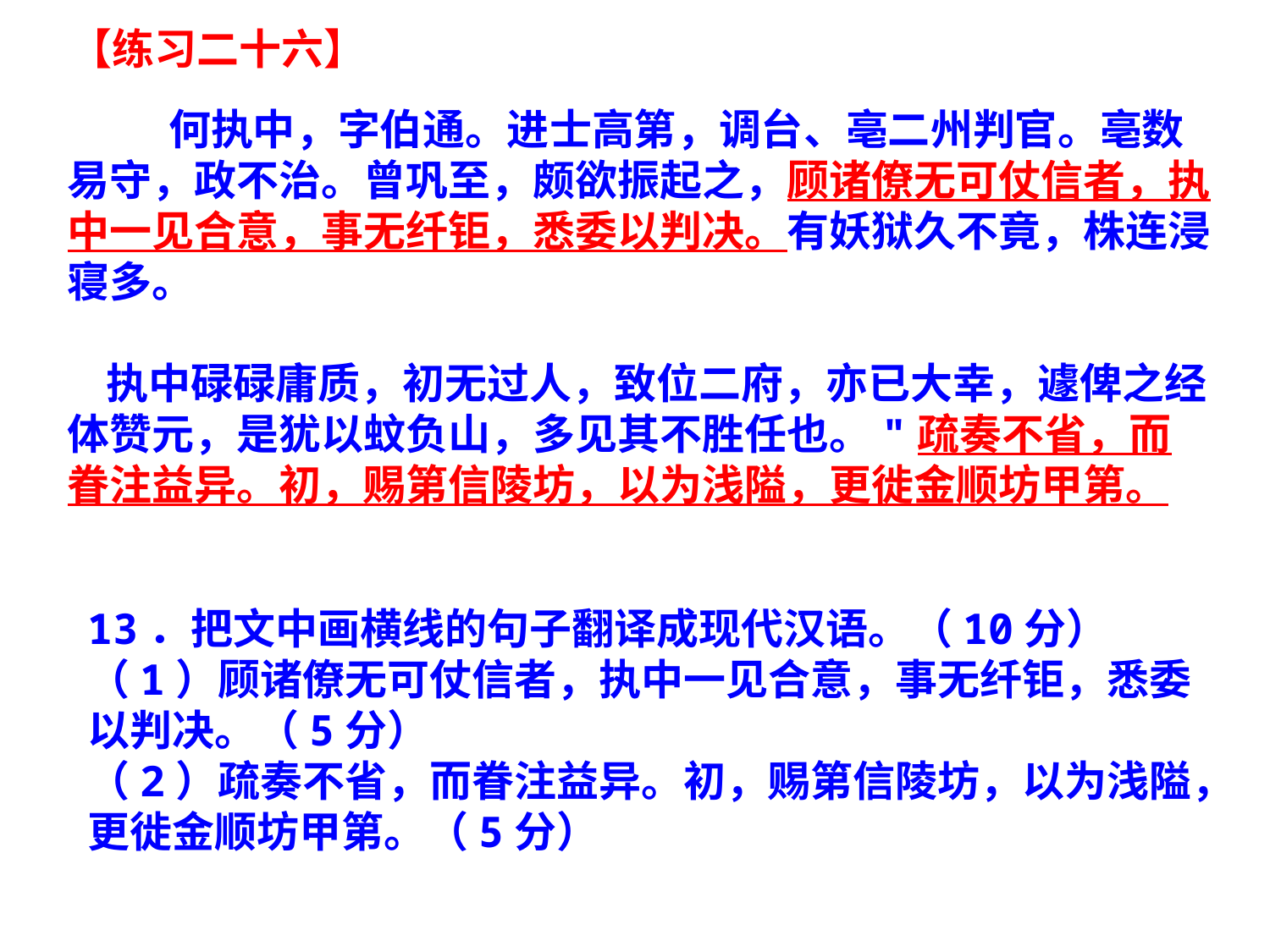

【练习二十六】
             何执中，字伯通。进士高第，调台、亳二州判官。亳数易守，政不治。曾巩至，颇欲振起之，顾诸僚无可仗信者，执中一见合意，事无纤钜，悉委以判决。有妖狱久不竟，株连浸寝多。

   执中碌碌庸质，初无过人，致位二府，亦已大幸，遽俾之经体赞元，是犹以蚊负山，多见其不胜任也。"疏奏不省，而眷注益异。初，赐第信陵坊，以为浅隘，更徙金顺坊甲第。
13．把文中画横线的句子翻译成现代汉语。（10分）
（1）顾诸僚无可仗信者，执中一见合意，事无纤钜，悉委以判决。（5分）
（2）疏奏不省，而眷注益异。初，赐第信陵坊，以为浅隘，更徙金顺坊甲第。（5分）